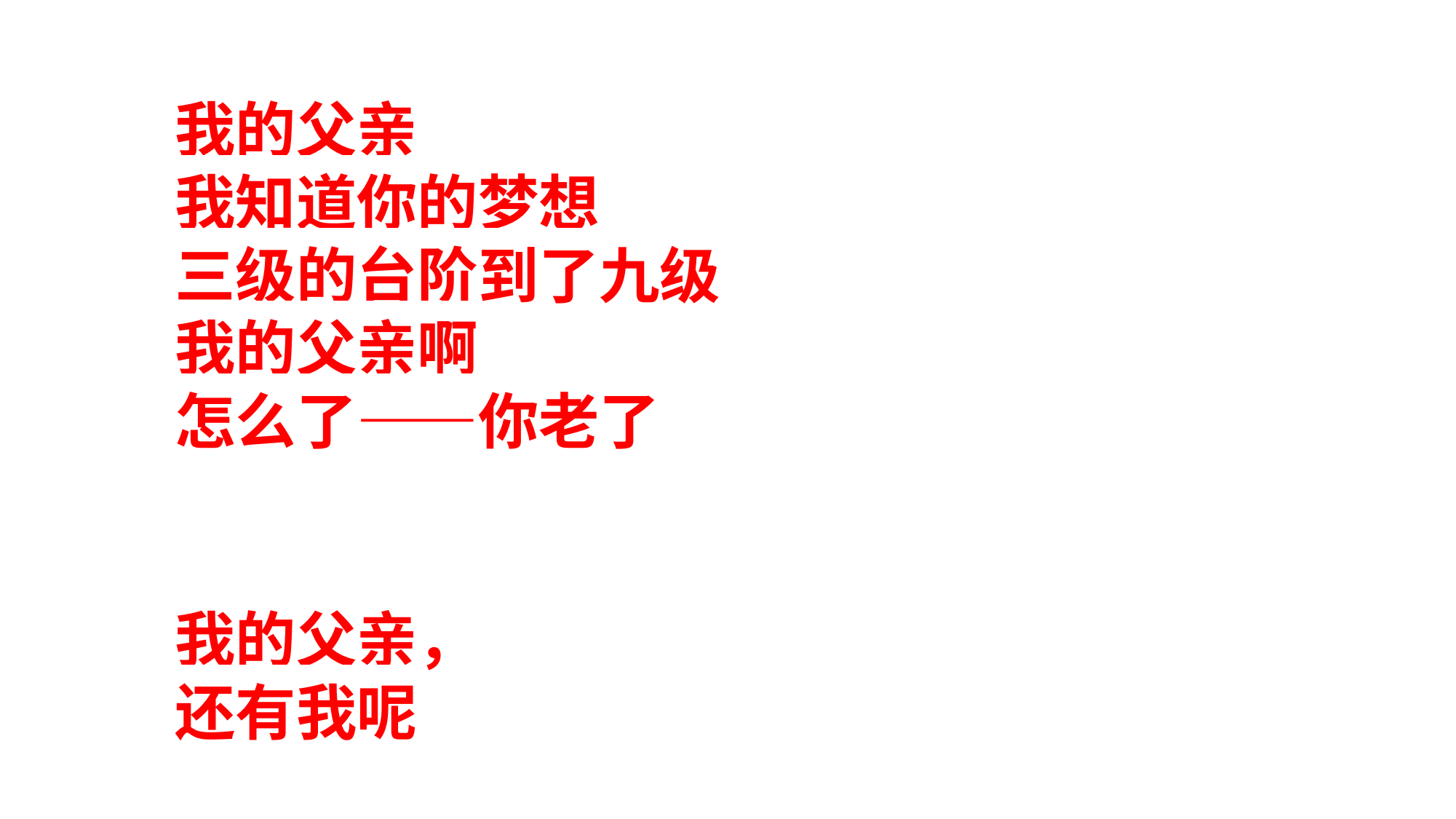

我的父亲
我知道你的梦想
三级的台阶到了九级
我的父亲啊
怎么了——你老了

我的父亲，
还有我呢